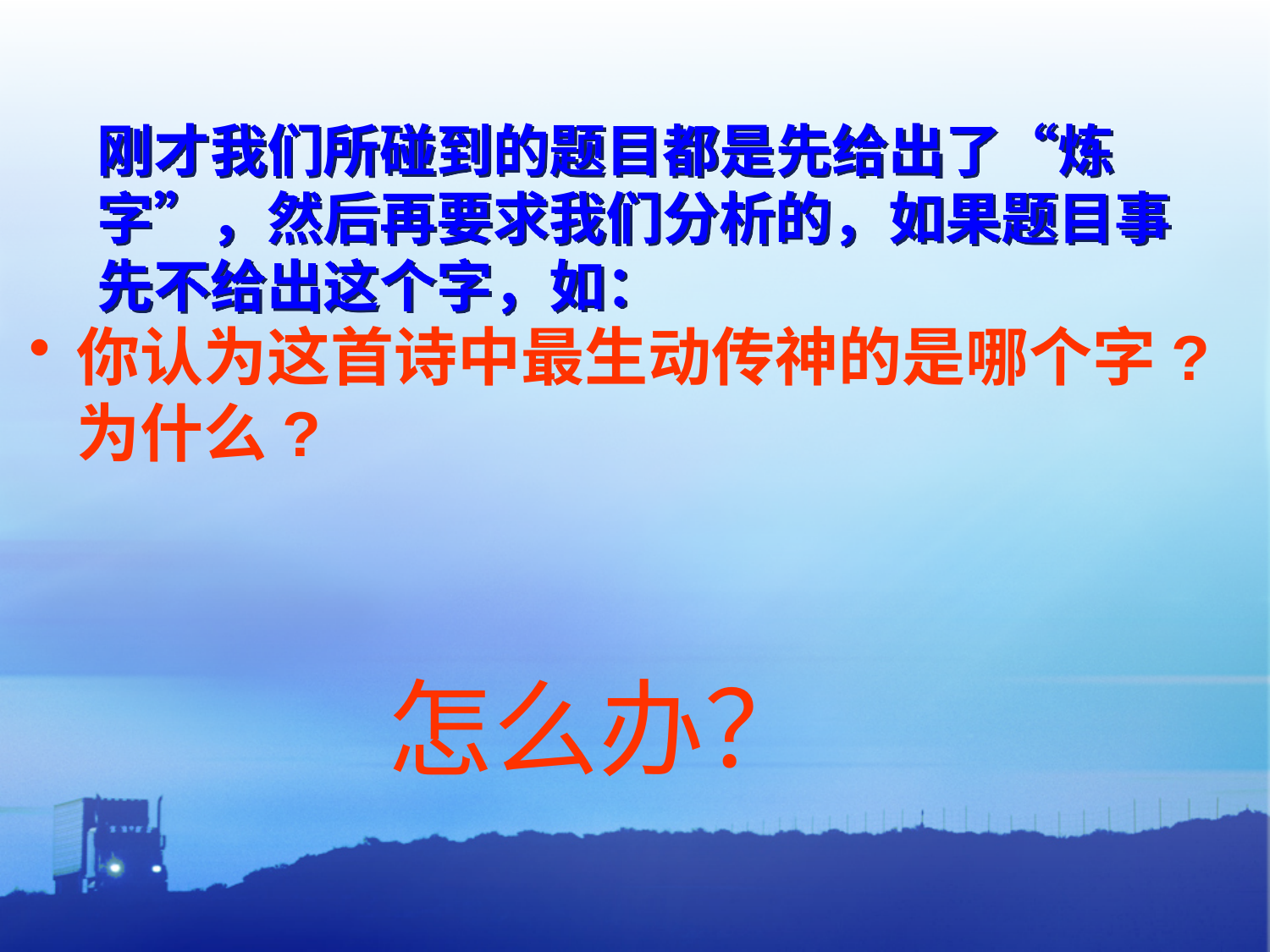

# 刚才我们所碰到的题目都是先给出了“炼字”，然后再要求我们分析的，如果题目事先不给出这个字，如：

你认为这首诗中最生动传神的是哪个字?为什么?
怎么办？